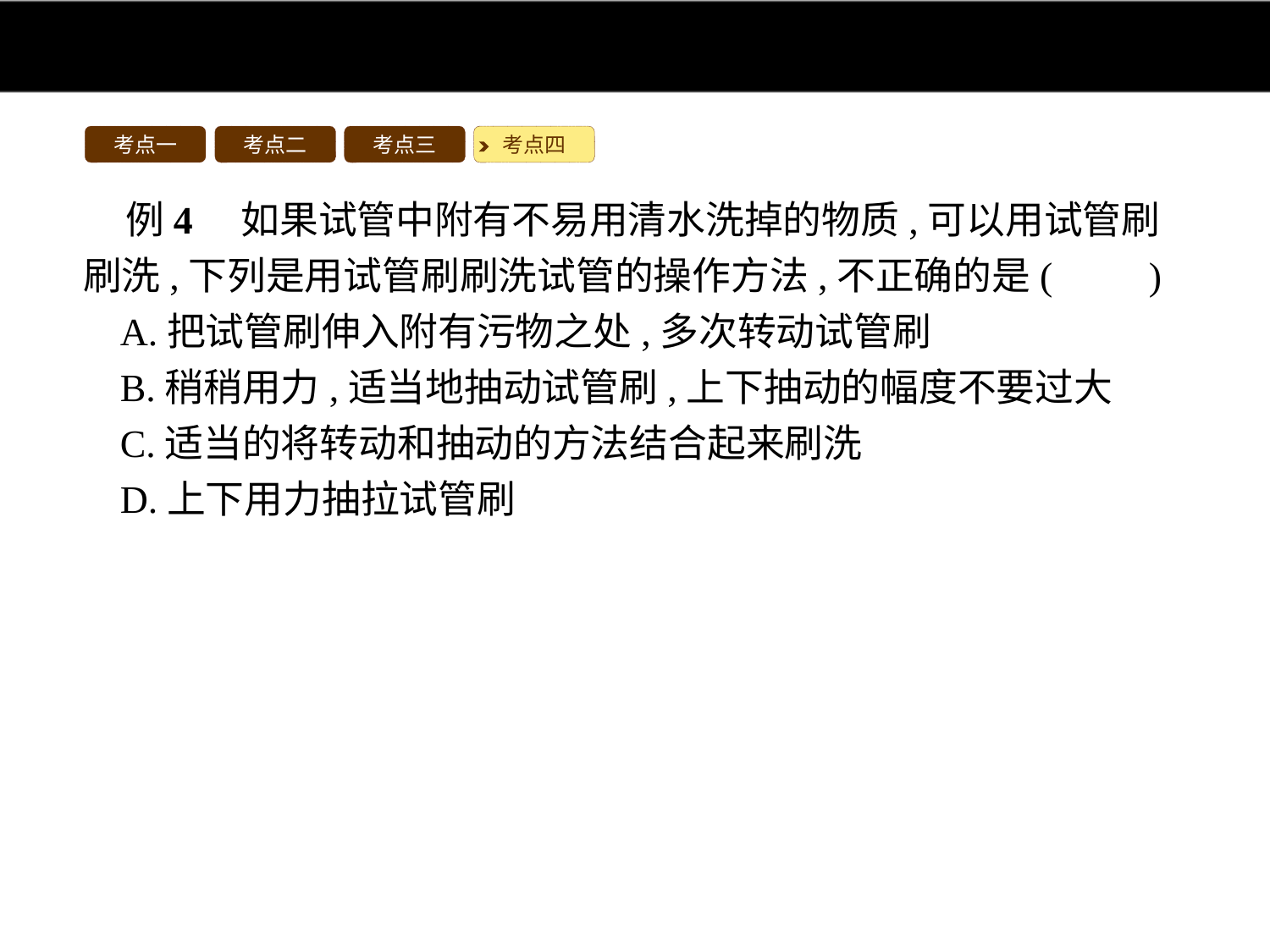

考点一
考点二
考点三
考点四

例4　如果试管中附有不易用清水洗掉的物质,可以用试管刷刷洗,下列是用试管刷刷洗试管的操作方法,不正确的是(　　)
A.把试管刷伸入附有污物之处,多次转动试管刷
B.稍稍用力,适当地抽动试管刷,上下抽动的幅度不要过大
C.适当的将转动和抽动的方法结合起来刷洗
D.上下用力抽拉试管刷
解析:试管刷的使用是易忽略点,往往不能引起同学们的注意,在刷洗试管时容易造成试管的损坏。使用试管刷刷洗试管的方法是:使试管刷在试管里转动或上下适度抽动,但用力不能过猛,否则容易把试管底弄破。
答案:D